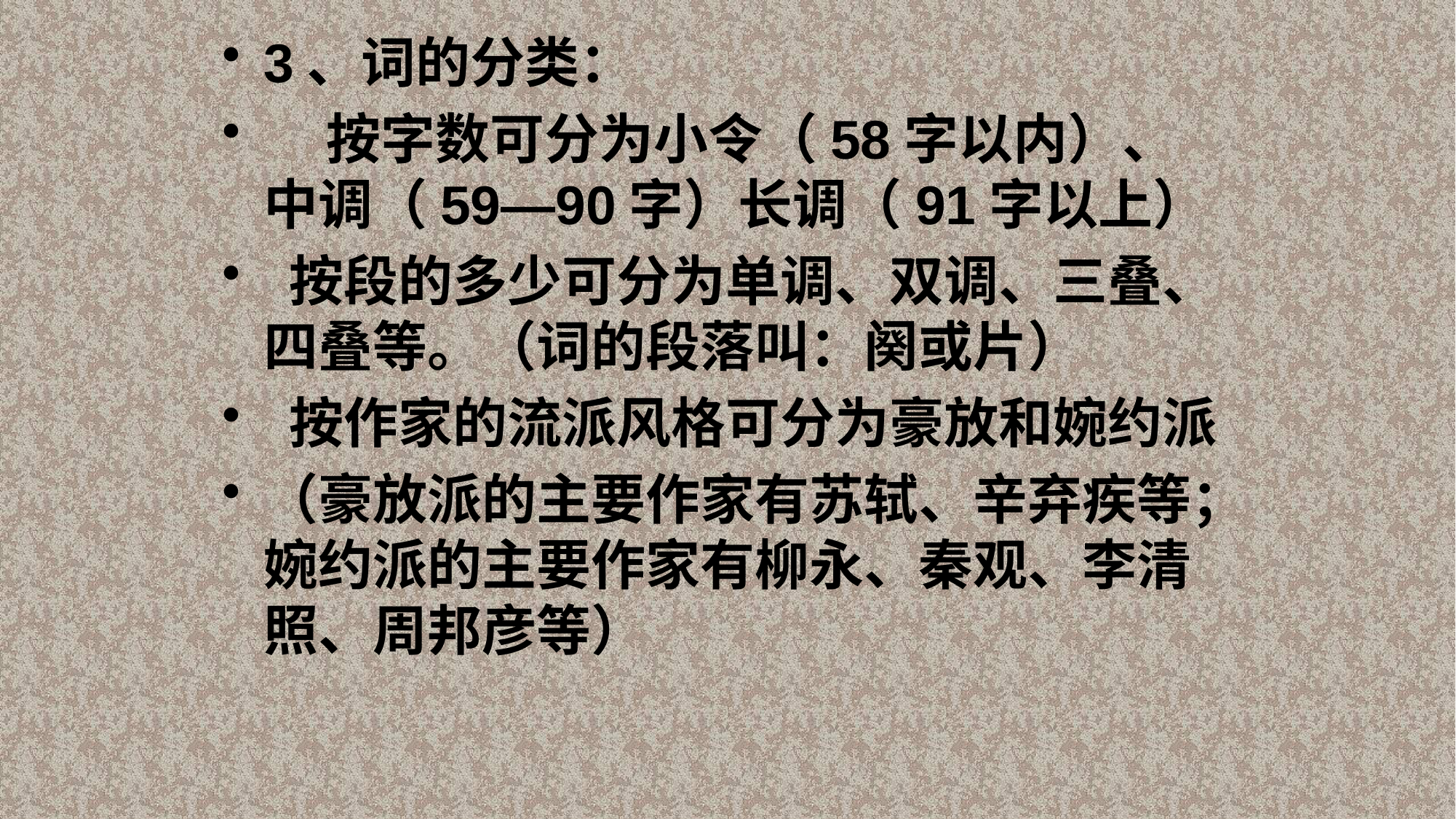

3、词的分类：
    按字数可分为小令（58字以内）、中调（59—90字）长调（91字以上）
 按段的多少可分为单调、双调、三叠、四叠等。（词的段落叫：阕或片）
 按作家的流派风格可分为豪放和婉约派
（豪放派的主要作家有苏轼、辛弃疾等；婉约派的主要作家有柳永、秦观、李清照、周邦彦等）